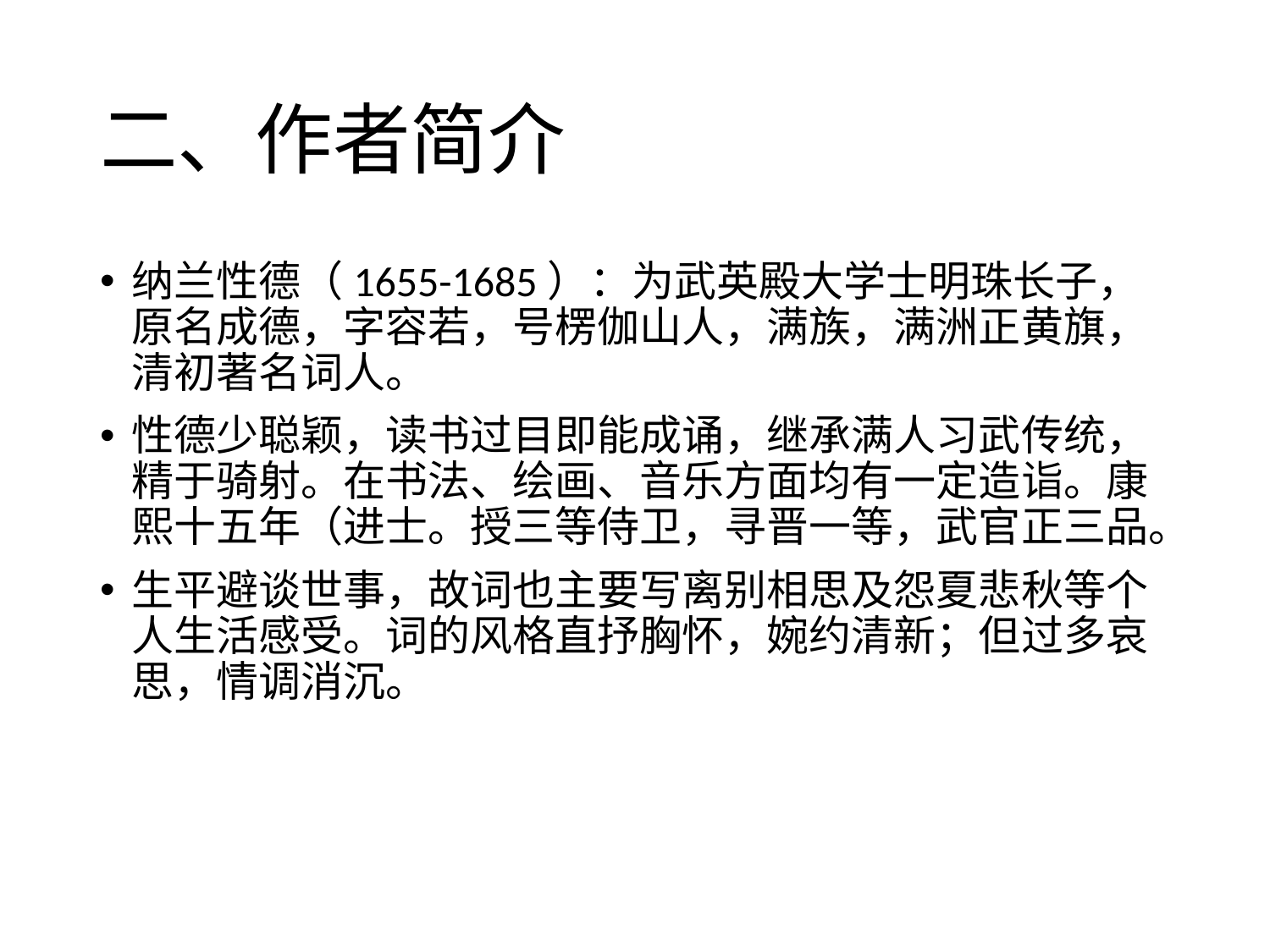

# 二、作者简介
纳兰性德（1655-1685）：为武英殿大学士明珠长子，原名成德，字容若，号楞伽山人，满族，满洲正黄旗，清初著名词人。
性德少聪颖，读书过目即能成诵，继承满人习武传统，精于骑射。在书法、绘画、音乐方面均有一定造诣。康熙十五年（进士。授三等侍卫，寻晋一等，武官正三品。
生平避谈世事，故词也主要写离别相思及怨夏悲秋等个人生活感受。词的风格直抒胸怀，婉约清新；但过多哀思，情调消沉。